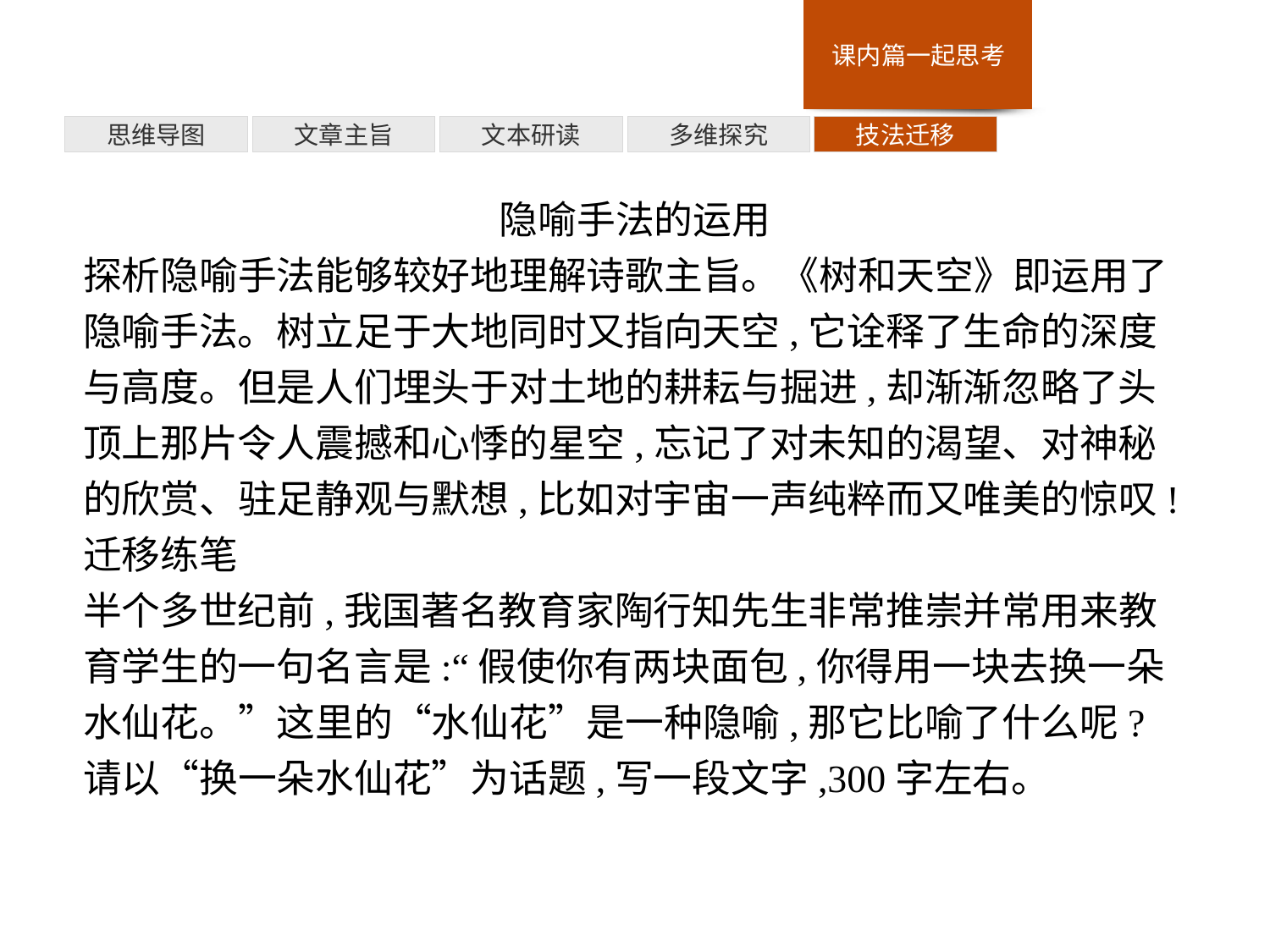

多维探究
思维导图
文章主旨
文本研读
技法迁移
隐喻手法的运用
探析隐喻手法能够较好地理解诗歌主旨。《树和天空》即运用了隐喻手法。树立足于大地同时又指向天空,它诠释了生命的深度与高度。但是人们埋头于对土地的耕耘与掘进,却渐渐忽略了头顶上那片令人震撼和心悸的星空,忘记了对未知的渴望、对神秘的欣赏、驻足静观与默想,比如对宇宙一声纯粹而又唯美的惊叹!
迁移练笔
半个多世纪前,我国著名教育家陶行知先生非常推崇并常用来教育学生的一句名言是:“假使你有两块面包,你得用一块去换一朵水仙花。”这里的“水仙花”是一种隐喻,那它比喻了什么呢?请以“换一朵水仙花”为话题,写一段文字,300字左右。